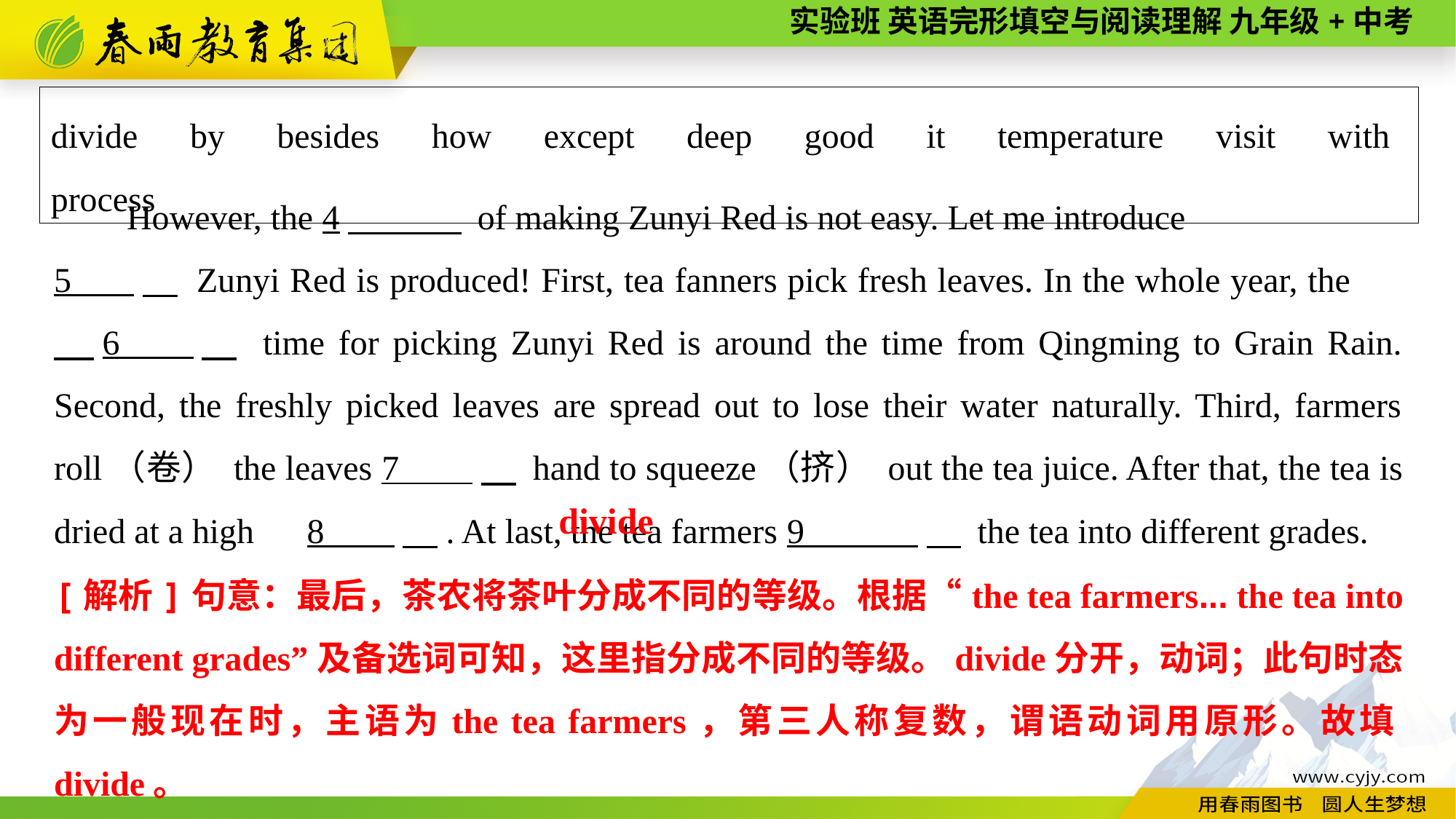

divide　by　besides　how　except　deep　good　it　temperature　visit　with   process
However, the 4　           of making Zunyi Red is not easy. Let me introduce
5      　 Zunyi Red is produced! First, tea fanners pick fresh leaves. In the whole year, the      　6     　 time for picking Zunyi Red is around the time from Qingming to Grain Rain. Second, the freshly picked leaves are spread out to lose their water naturally. Third, farmers roll（卷） the leaves 7        　 hand to squeeze（挤） out the tea juice. After that, the tea is dried at a high      8        　. At last, the tea farmers 9             　 the tea into different grades.
divide
[解析]句意：最后，茶农将茶叶分成不同的等级。根据“the tea farmers... the tea into different grades”及备选词可知，这里指分成不同的等级。divide分开，动词；此句时态为一般现在时，主语为the tea farmers，第三人称复数，谓语动词用原形。故填divide。